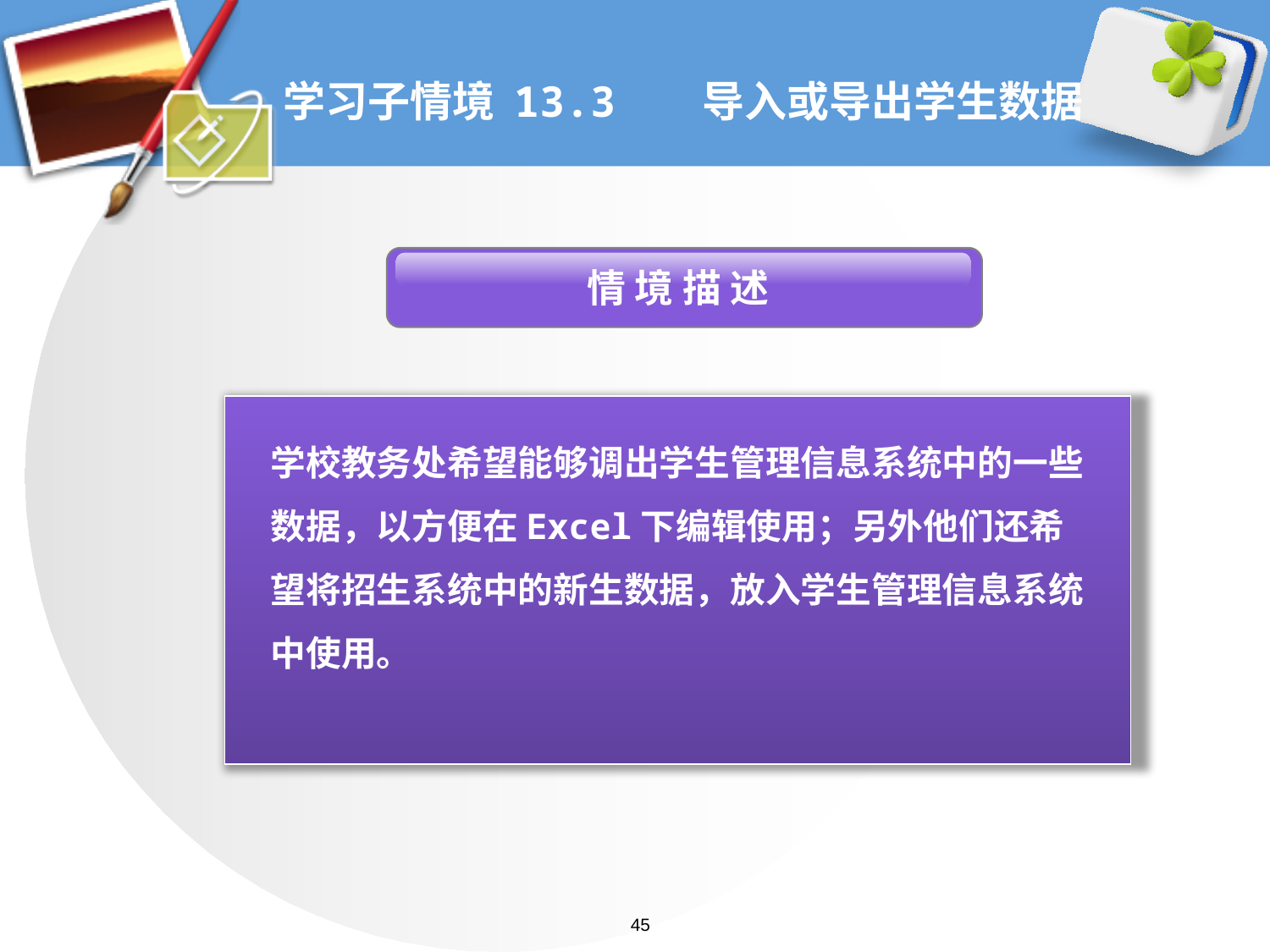

# 学习子情境 13.3   导入或导出学生数据

  情 境 描 述

学校教务处希望能够调出学生管理信息系统中的一些数据，以方便在Excel下编辑使用；另外他们还希望将招生系统中的新生数据，放入学生管理信息系统中使用。
45